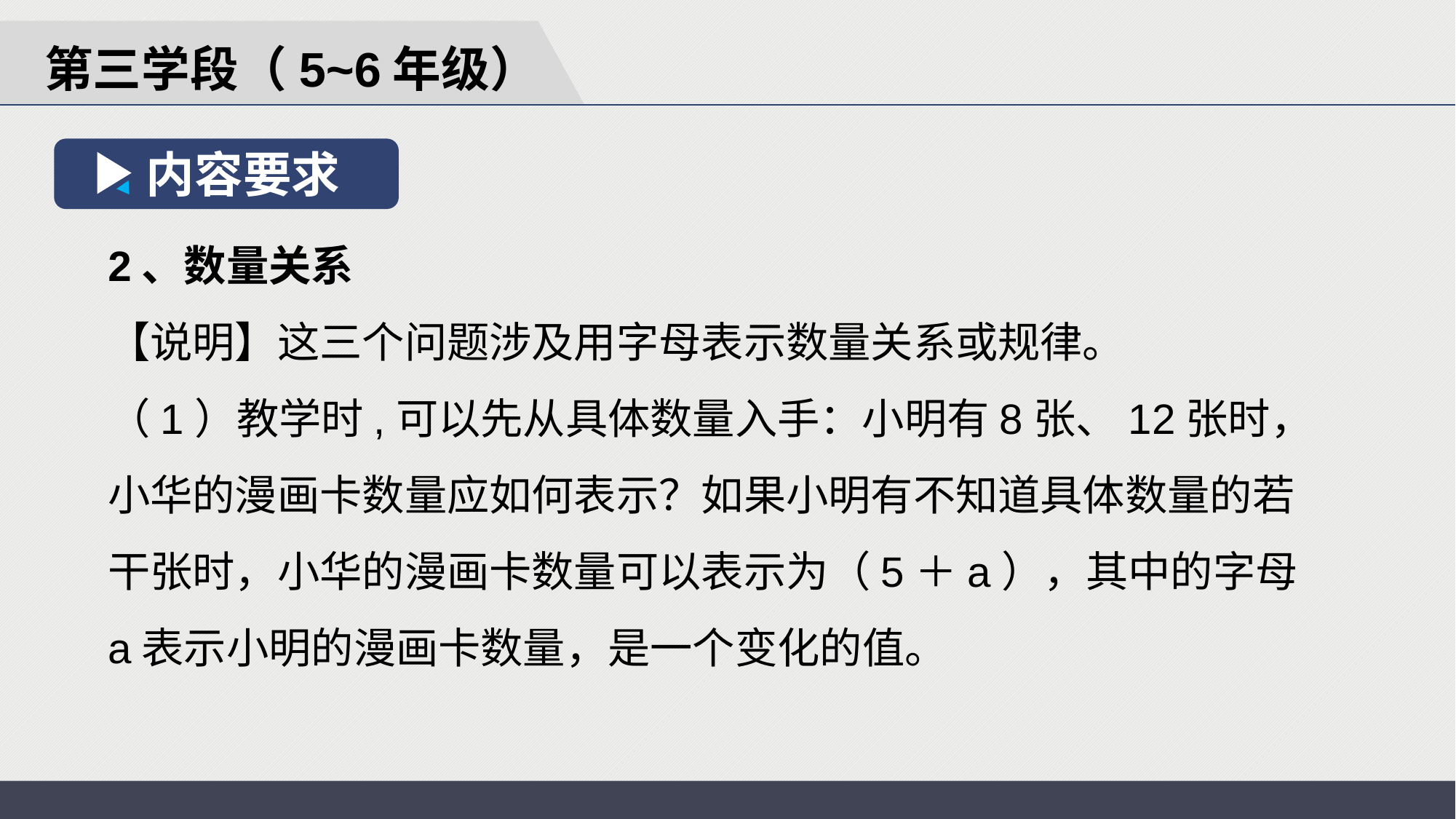

第三学段（5~6年级）
内容要求

2、数量关系
【说明】这三个问题涉及用字母表示数量关系或规律。
（1）教学时,可以先从具体数量入手：小明有8张、12张时，小华的漫画卡数量应如何表示？如果小明有不知道具体数量的若干张时，小华的漫画卡数量可以表示为（5＋a），其中的字母a表示小明的漫画卡数量，是一个变化的值。